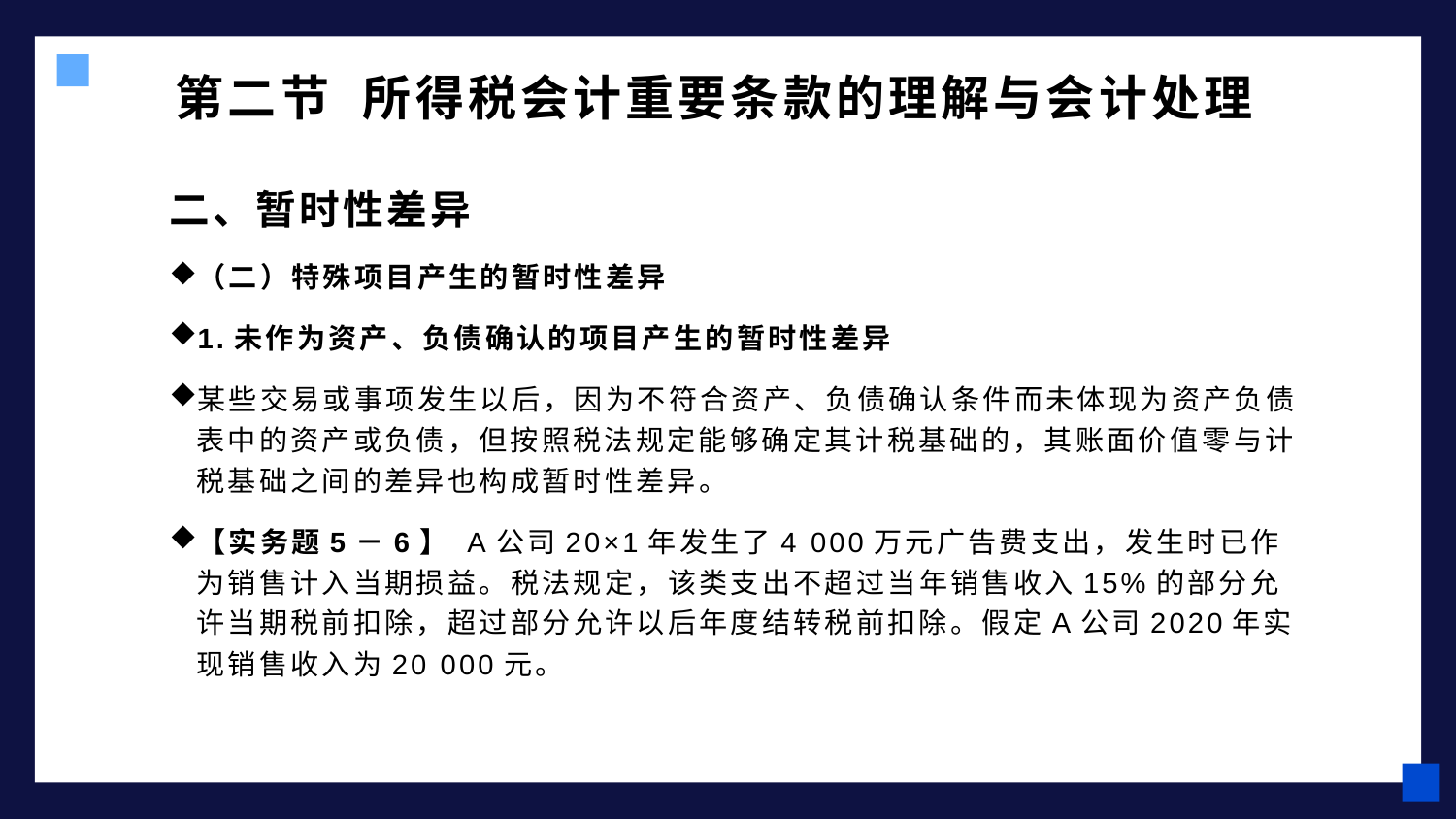

# 第二节  所得税会计重要条款的理解与会计处理
二、暂时性差异
（二）特殊项目产生的暂时性差异
1.未作为资产、负债确认的项目产生的暂时性差异
某些交易或事项发生以后，因为不符合资产、负债确认条件而未体现为资产负债表中的资产或负债，但按照税法规定能够确定其计税基础的，其账面价值零与计税基础之间的差异也构成暂时性差异。
【实务题5－6】 A公司20×1年发生了4 000万元广告费支出，发生时已作为销售计入当期损益。税法规定，该类支出不超过当年销售收入15%的部分允许当期税前扣除，超过部分允许以后年度结转税前扣除。假定A公司2020年实现销售收入为20 000元。